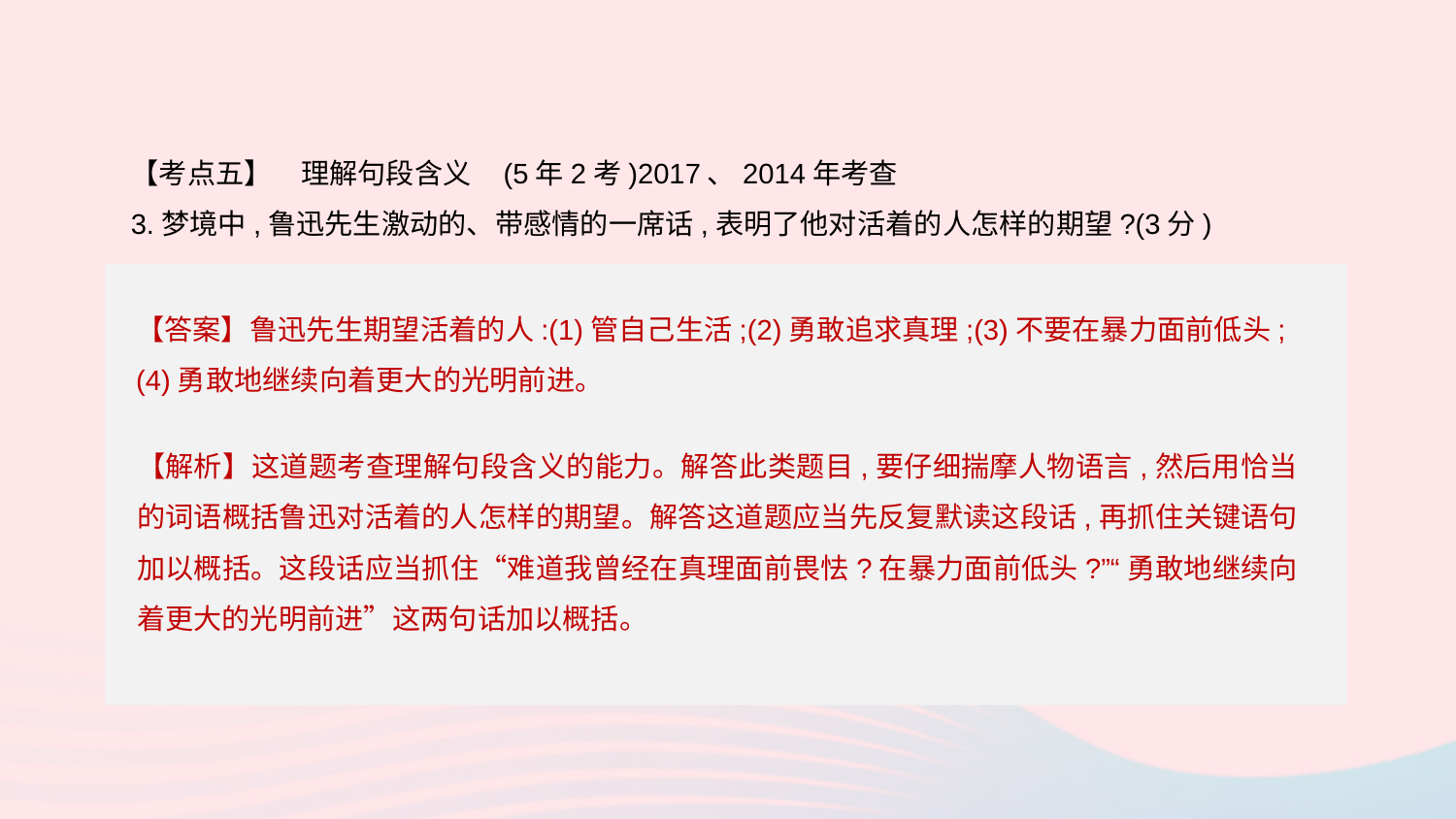

【考点五】　理解句段含义    (5年2考)2017、2014年考查
3.梦境中,鲁迅先生激动的、带感情的一席话,表明了他对活着的人怎样的期望?(3分)

【答案】鲁迅先生期望活着的人:(1)管自己生活;(2)勇敢追求真理;(3)不要在暴力面前低头;(4)勇敢地继续向着更大的光明前进。
【解析】这道题考查理解句段含义的能力。解答此类题目,要仔细揣摩人物语言,然后用恰当的词语概括鲁迅对活着的人怎样的期望。解答这道题应当先反复默读这段话,再抓住关键语句加以概括。这段话应当抓住“难道我曾经在真理面前畏怯?在暴力面前低头?”“勇敢地继续向着更大的光明前进”这两句话加以概括。